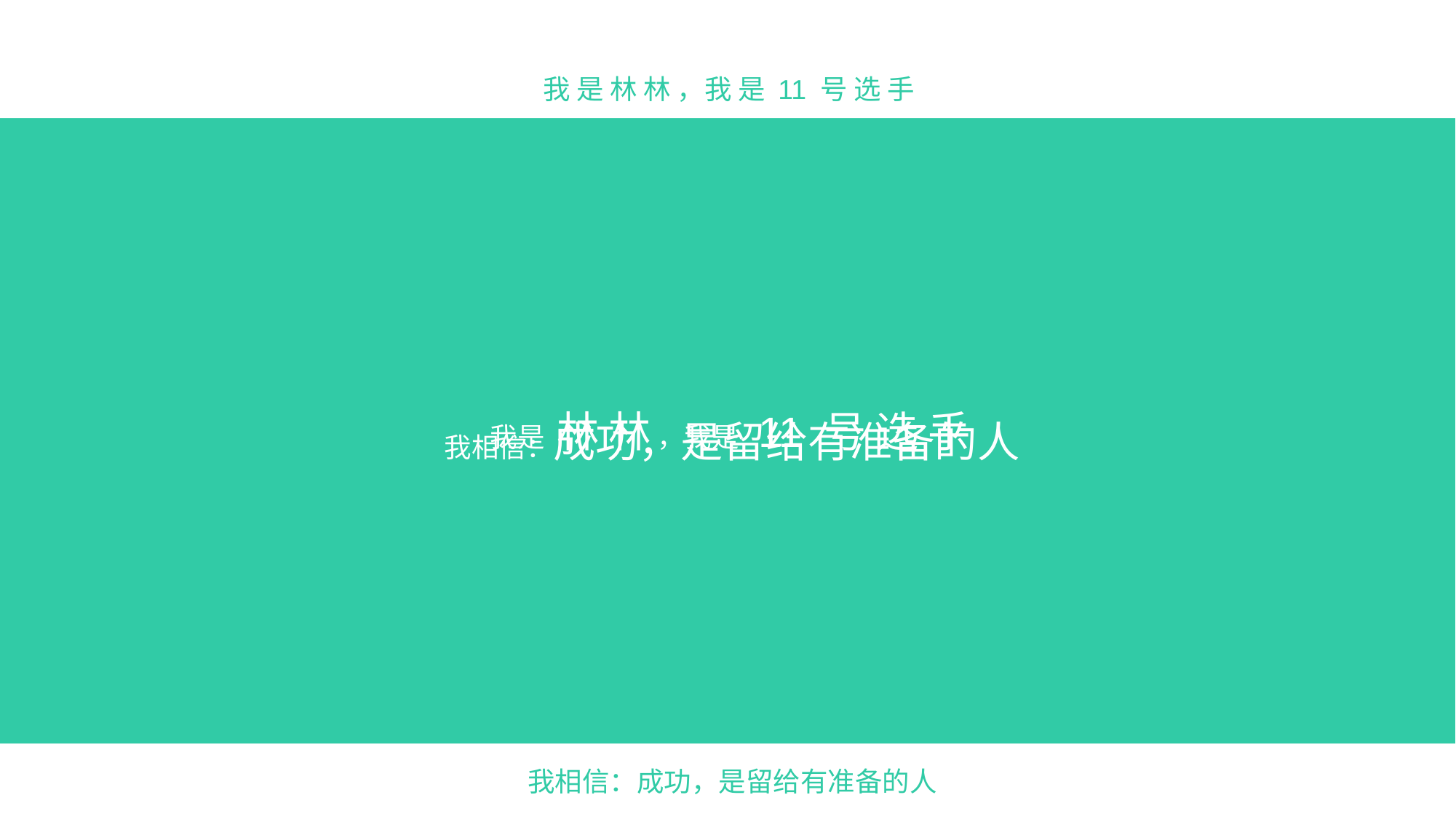

我 是 林 林 ，我 是 11 号 选 手
谢谢
我是  林 林 ，我是  11 号 选 手
我相信：成功，是留给有准备的人

我相信：成功，是留给有准备的人